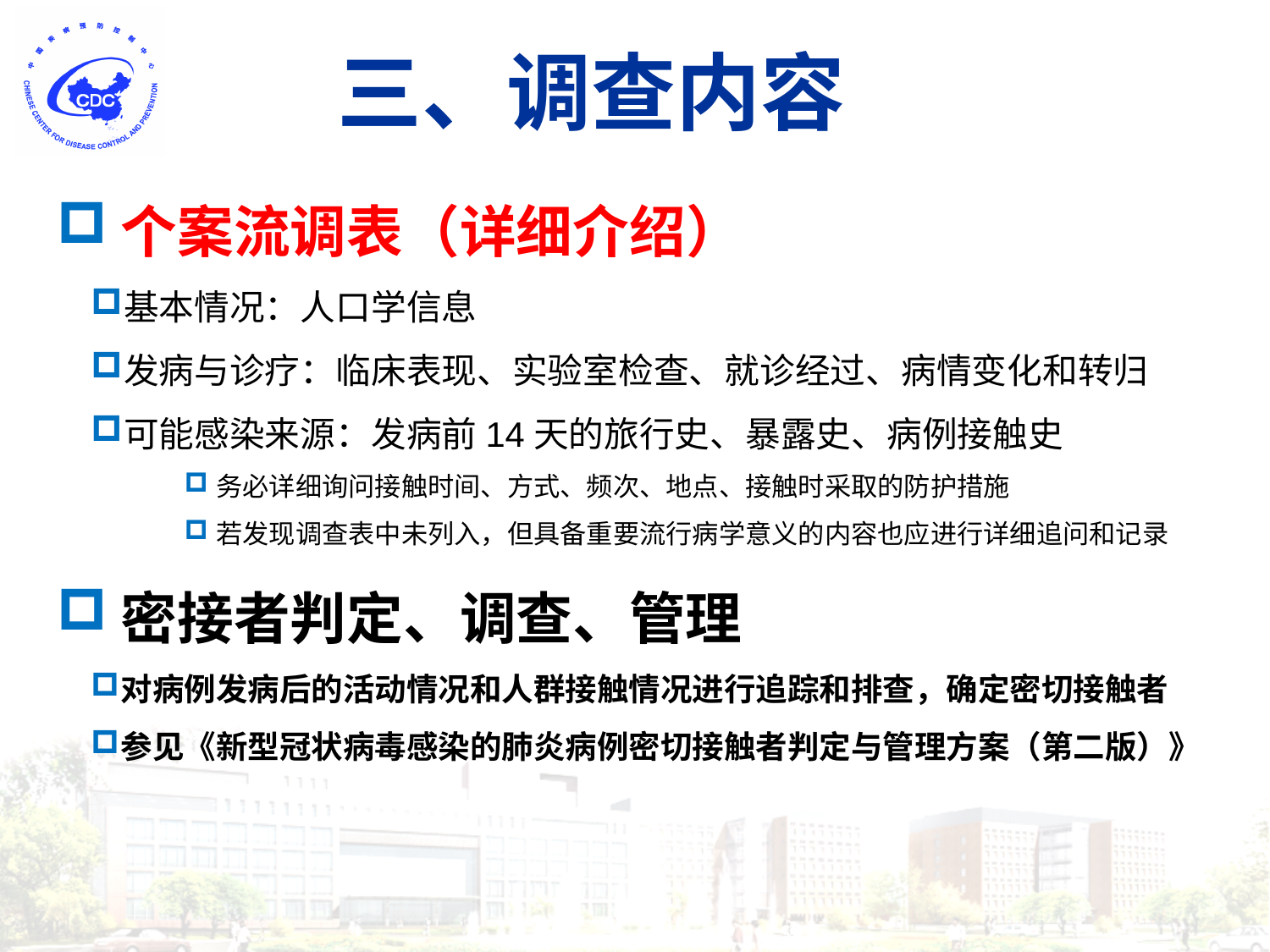

# 三、调查内容
个案流调表（详细介绍）
基本情况：人口学信息
发病与诊疗：临床表现、实验室检查、就诊经过、病情变化和转归
可能感染来源：发病前14天的旅行史、暴露史、病例接触史
务必详细询问接触时间、方式、频次、地点、接触时采取的防护措施
若发现调查表中未列入，但具备重要流行病学意义的内容也应进行详细追问和记录
密接者判定、调查、管理
对病例发病后的活动情况和人群接触情况进行追踪和排查，确定密切接触者
参见《新型冠状病毒感染的肺炎病例密切接触者判定与管理方案（第二版）》